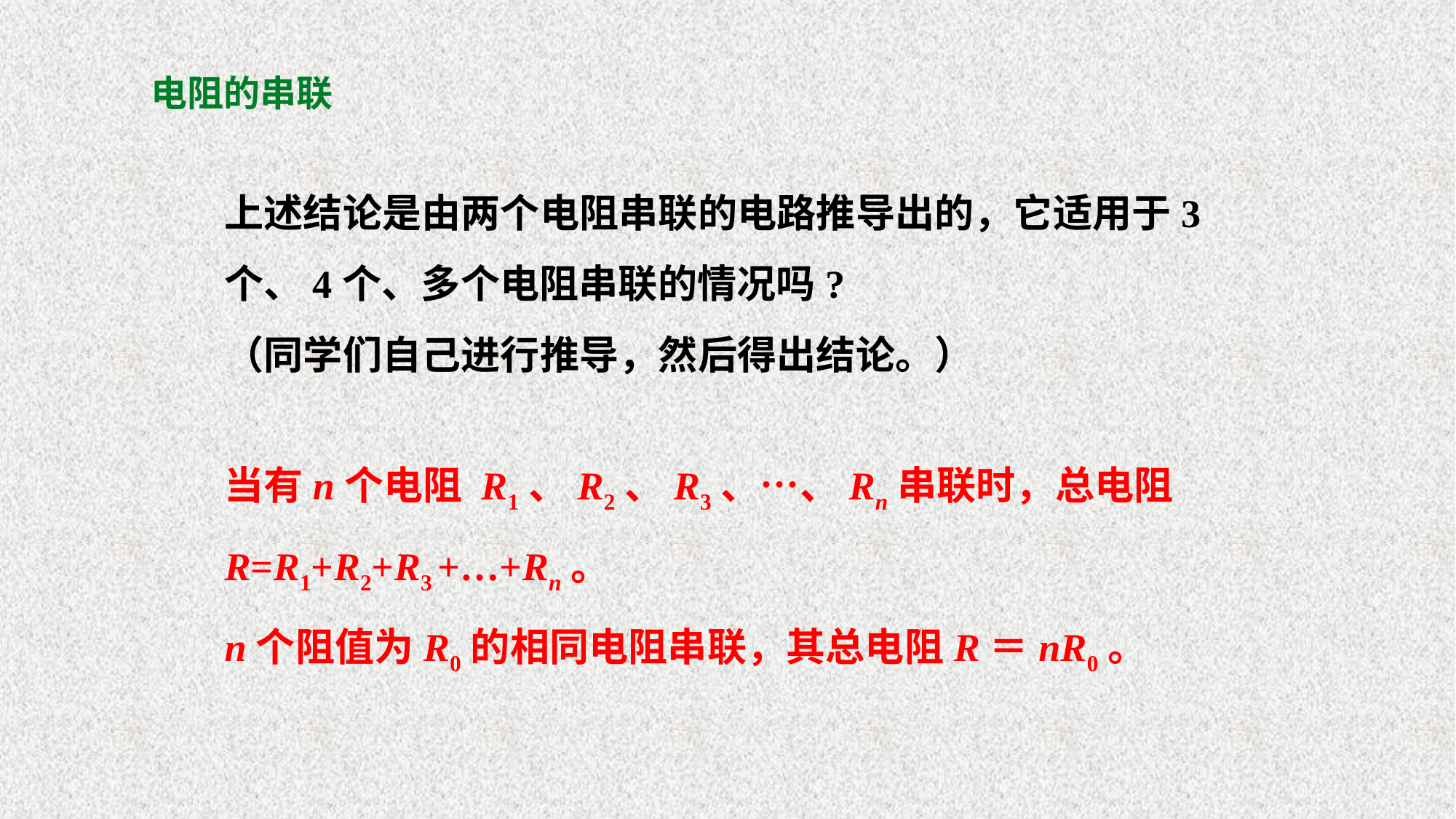

# 电阻的串联
上述结论是由两个电阻串联的电路推导出的，它适用于3个、4个、多个电阻串联的情况吗?
（同学们自己进行推导，然后得出结论。）
当有n个电阻 R1、R2、R3、…、Rn串联时，总电阻 R=R1+R2+R3 +…+Rn。
n个阻值为R0的相同电阻串联，其总电阻R＝nR0。